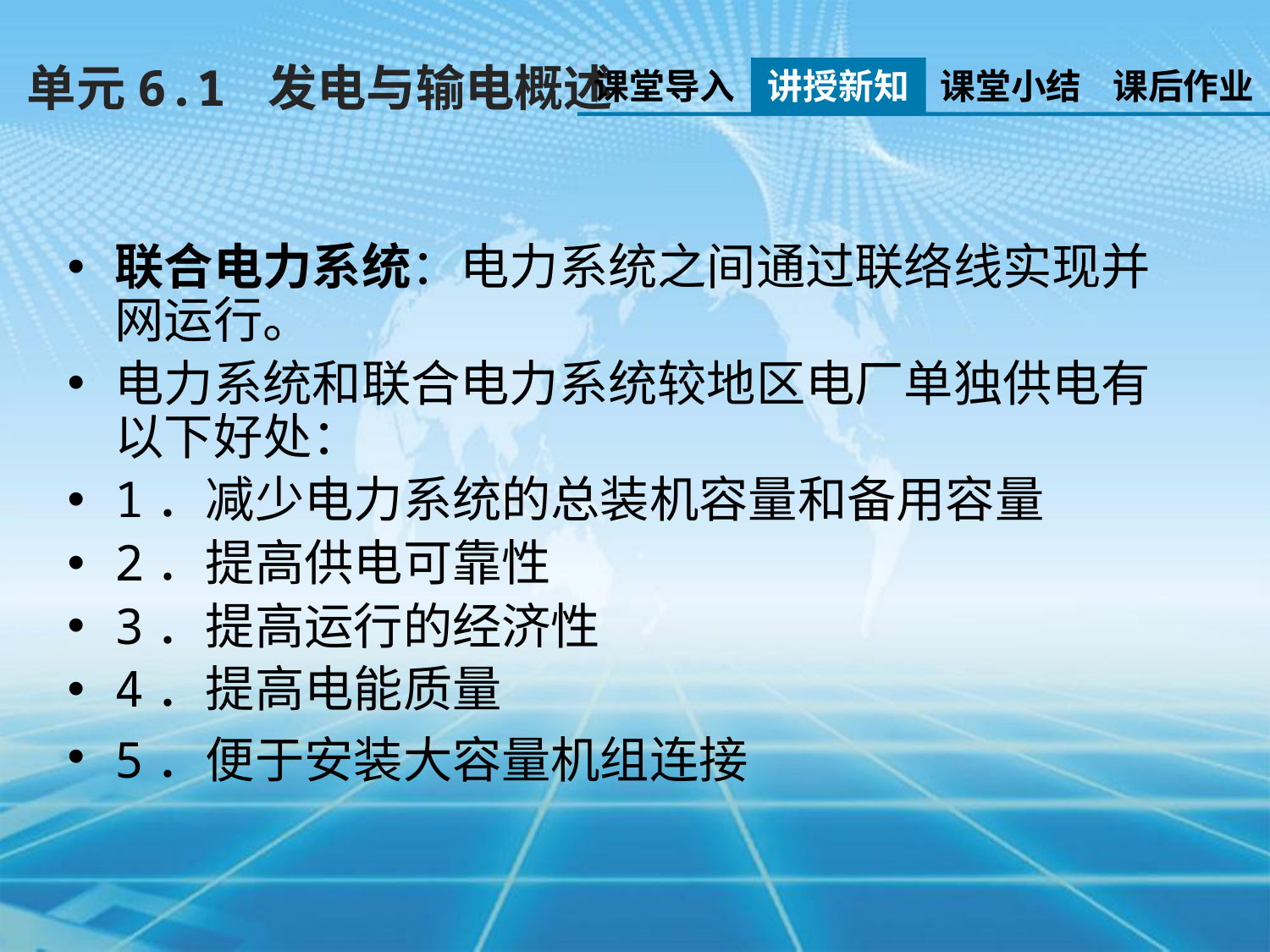

单元6.1 发电与输电概述
课堂导入
讲授新知
课堂小结
课后作业
联合电力系统：电力系统之间通过联络线实现并网运行。
电力系统和联合电力系统较地区电厂单独供电有以下好处：
1．减少电力系统的总装机容量和备用容量
2．提高供电可靠性
3．提高运行的经济性
4．提高电能质量
5．便于安装大容量机组连接